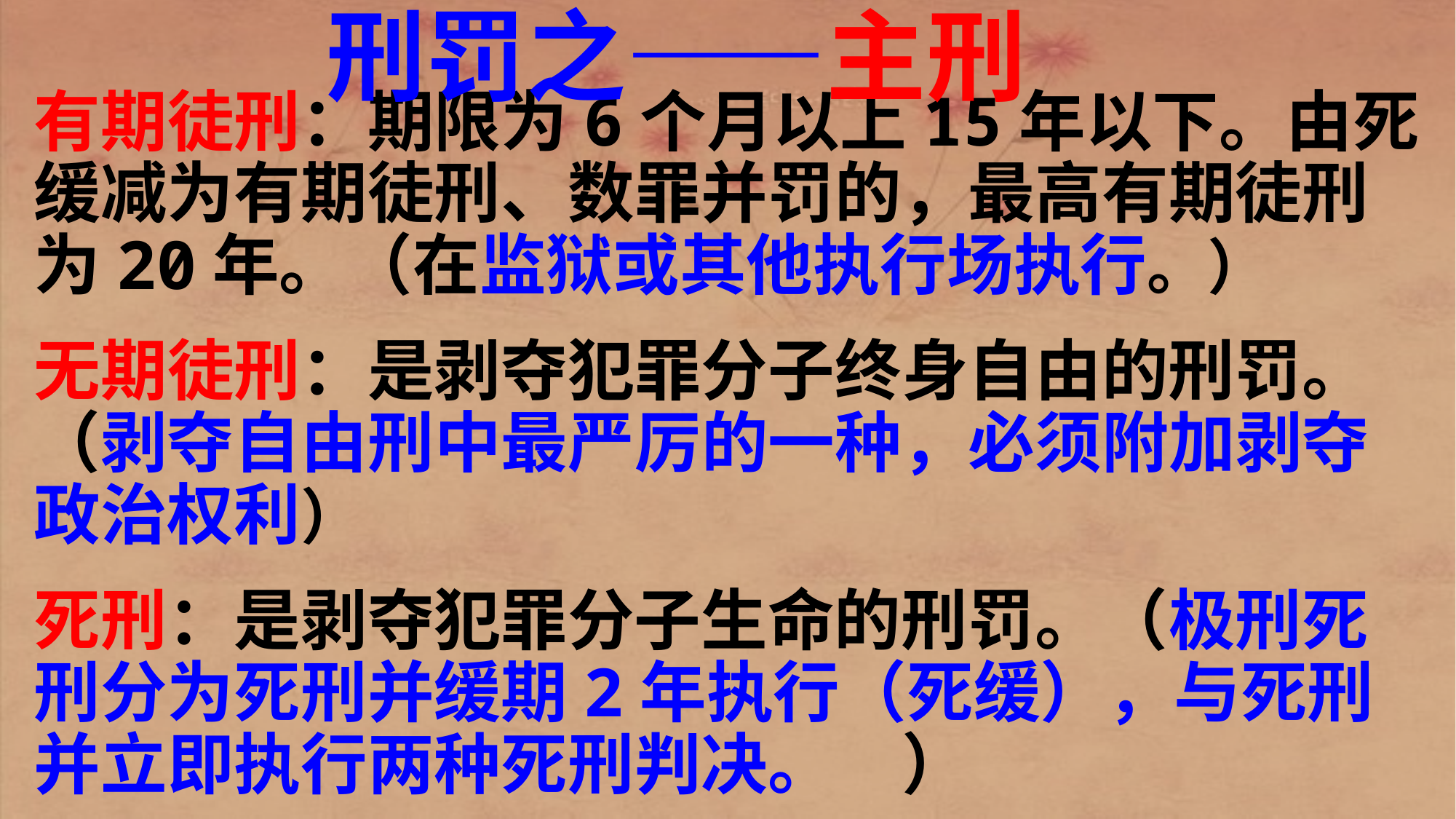

刑罚之——主刑
有期徒刑：期限为6个月以上15年以下。由死缓减为有期徒刑、数罪并罚的，最高有期徒刑为20年。（在监狱或其他执行场执行。）
无期徒刑：是剥夺犯罪分子终身自由的刑罚。（剥夺自由刑中最严厉的一种，必须附加剥夺政治权利）
死刑：是剥夺犯罪分子生命的刑罚。（极刑死刑分为死刑并缓期2年执行（死缓），与死刑并立即执行两种死刑判决。　）